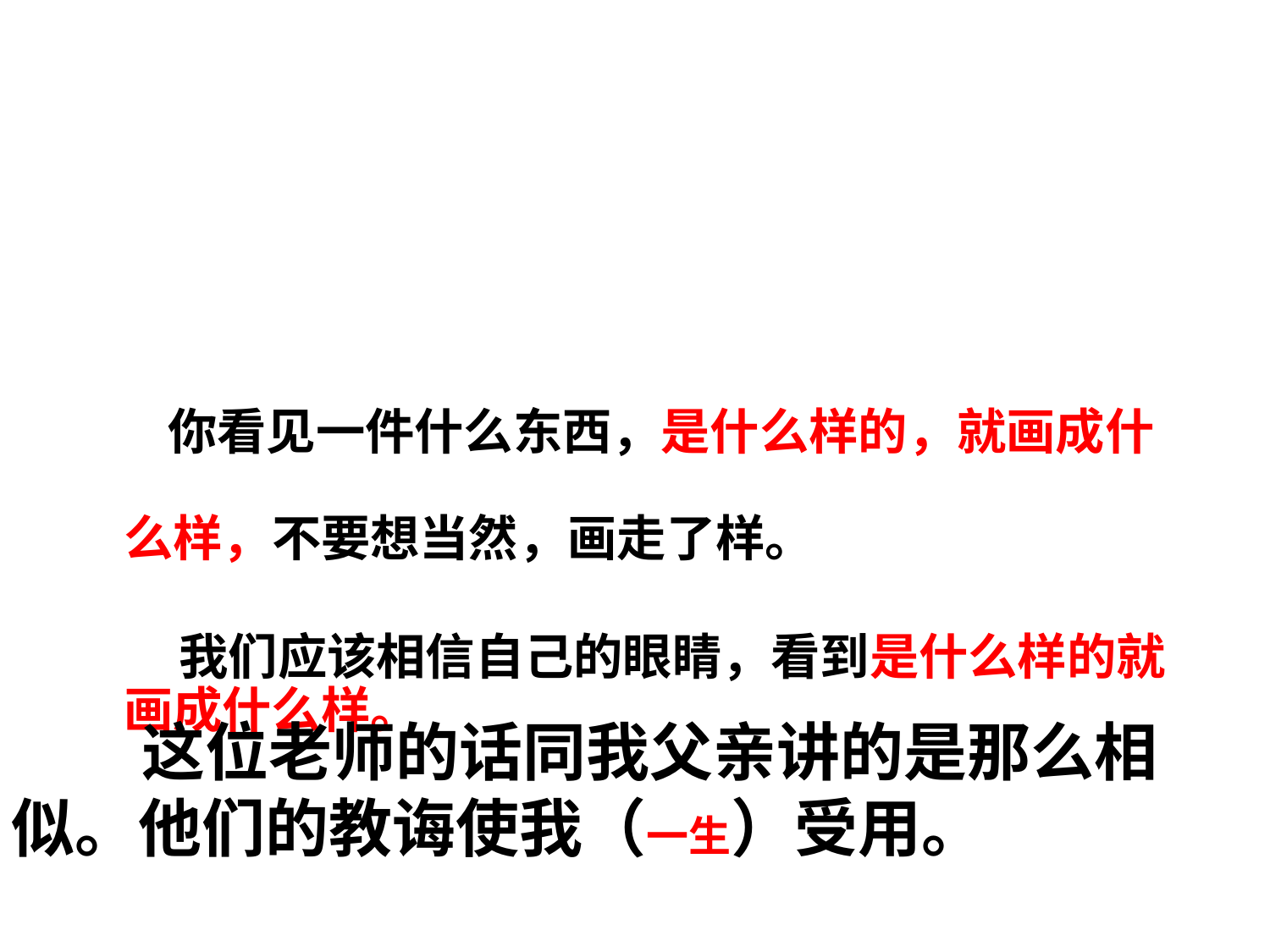

#

     你看见一件什么东西，是什么样的，就画成什么样，不要想当然，画走了样。

      我们应该相信自己的眼睛，看到是什么样的就画成什么样。

        这位老师的话同我父亲讲的是那么相
似。他们的教诲使我（一生）受用。